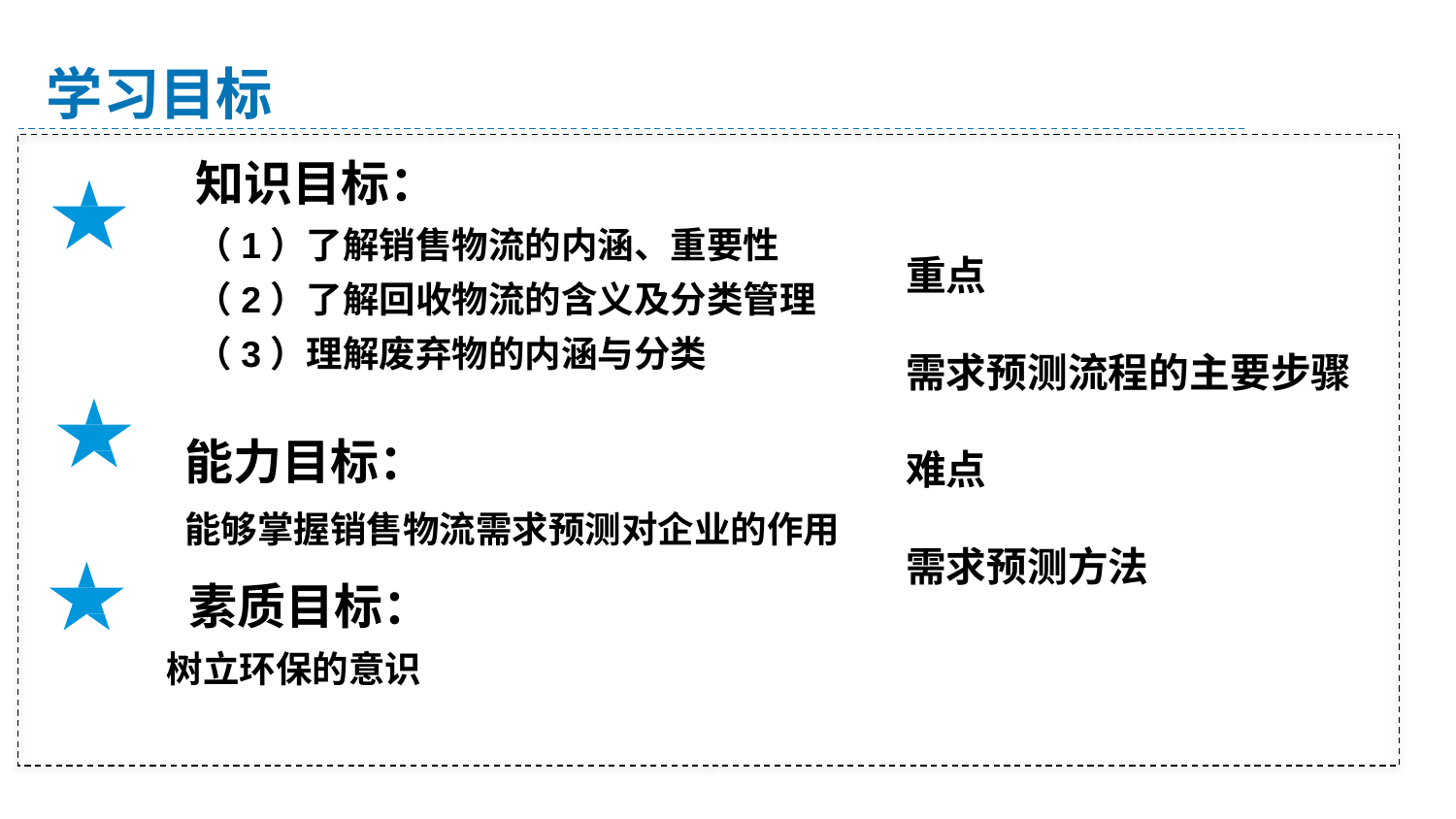

学习目标

知识目标：
（1）了解销售物流的内涵、重要性
（2）了解回收物流的含义及分类管理
（3）理解废弃物的内涵与分类

重点

需求预测流程的主要步骤

难点

需求预测方法

能力目标：
能够掌握销售物流需求预测对企业的作用
素质目标：
            树立环保的意识